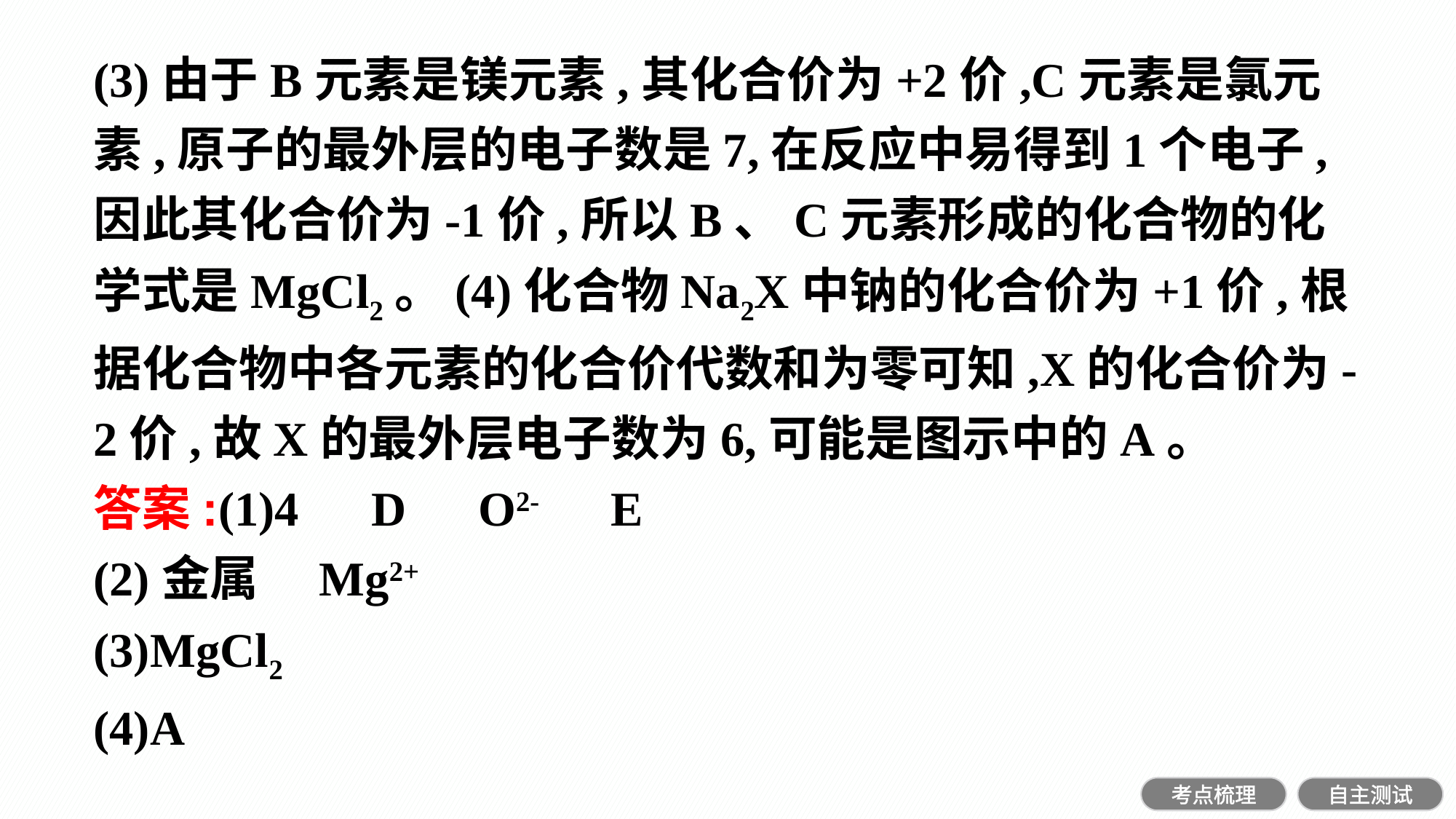

(3)由于B元素是镁元素,其化合价为+2价,C元素是氯元素,原子的最外层的电子数是7,在反应中易得到1个电子,因此其化合价为-1价,所以B、C元素形成的化合物的化学式是MgCl2。(4)化合物Na2X中钠的化合价为+1价,根据化合物中各元素的化合价代数和为零可知,X的化合价为-2价,故X的最外层电子数为6,可能是图示中的A。
答案:(1)4　D　O2-　E
(2)金属　Mg2+
(3)MgCl2
(4)A